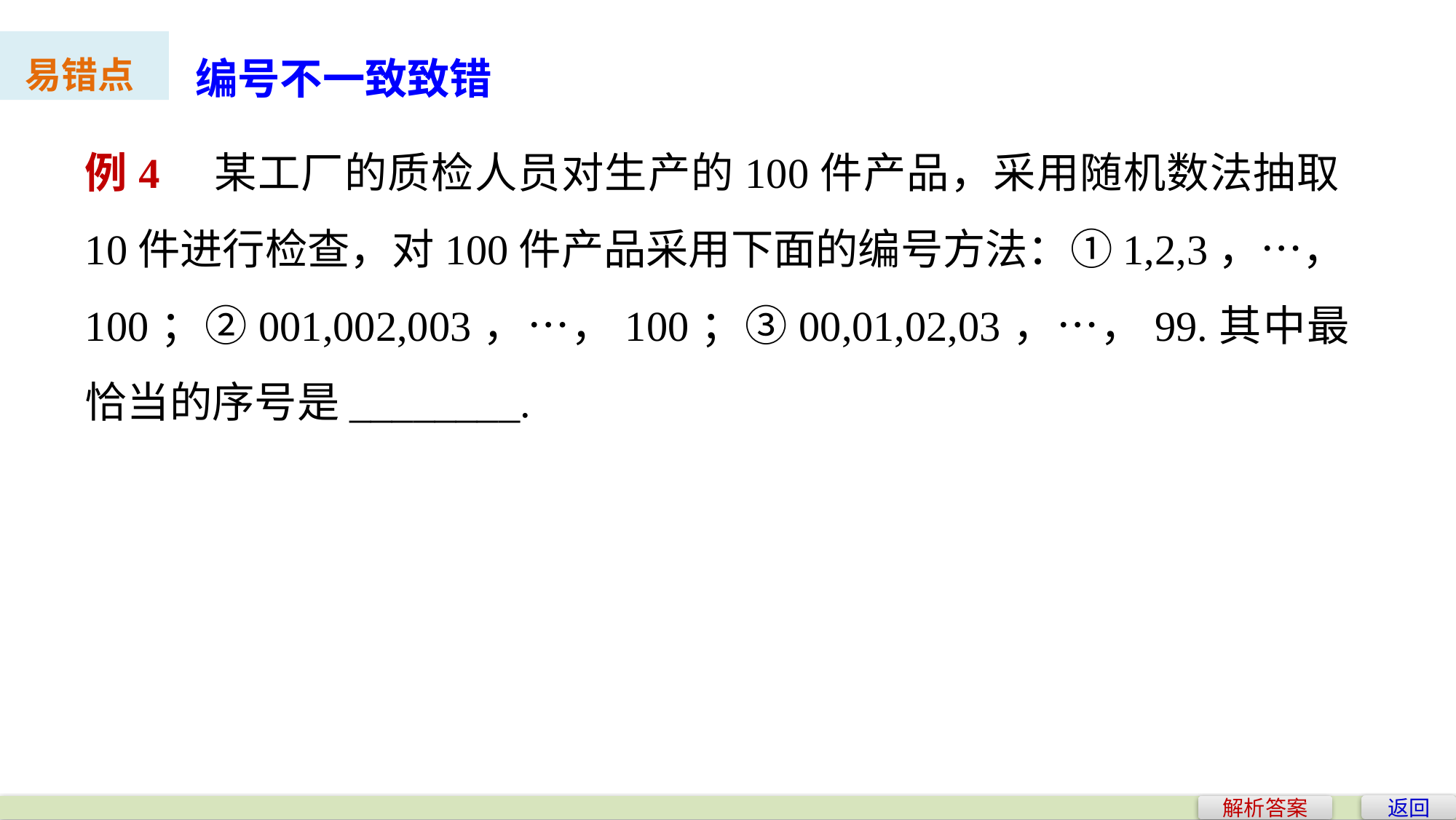

编号不一致致错

易错点
例4　某工厂的质检人员对生产的100件产品，采用随机数法抽取10件进行检查，对100件产品采用下面的编号方法：①1,2,3，…，100；②001,002,003，…，100；③00,01,02,03，…，99.其中最恰当的序号是________.
返回
解析答案